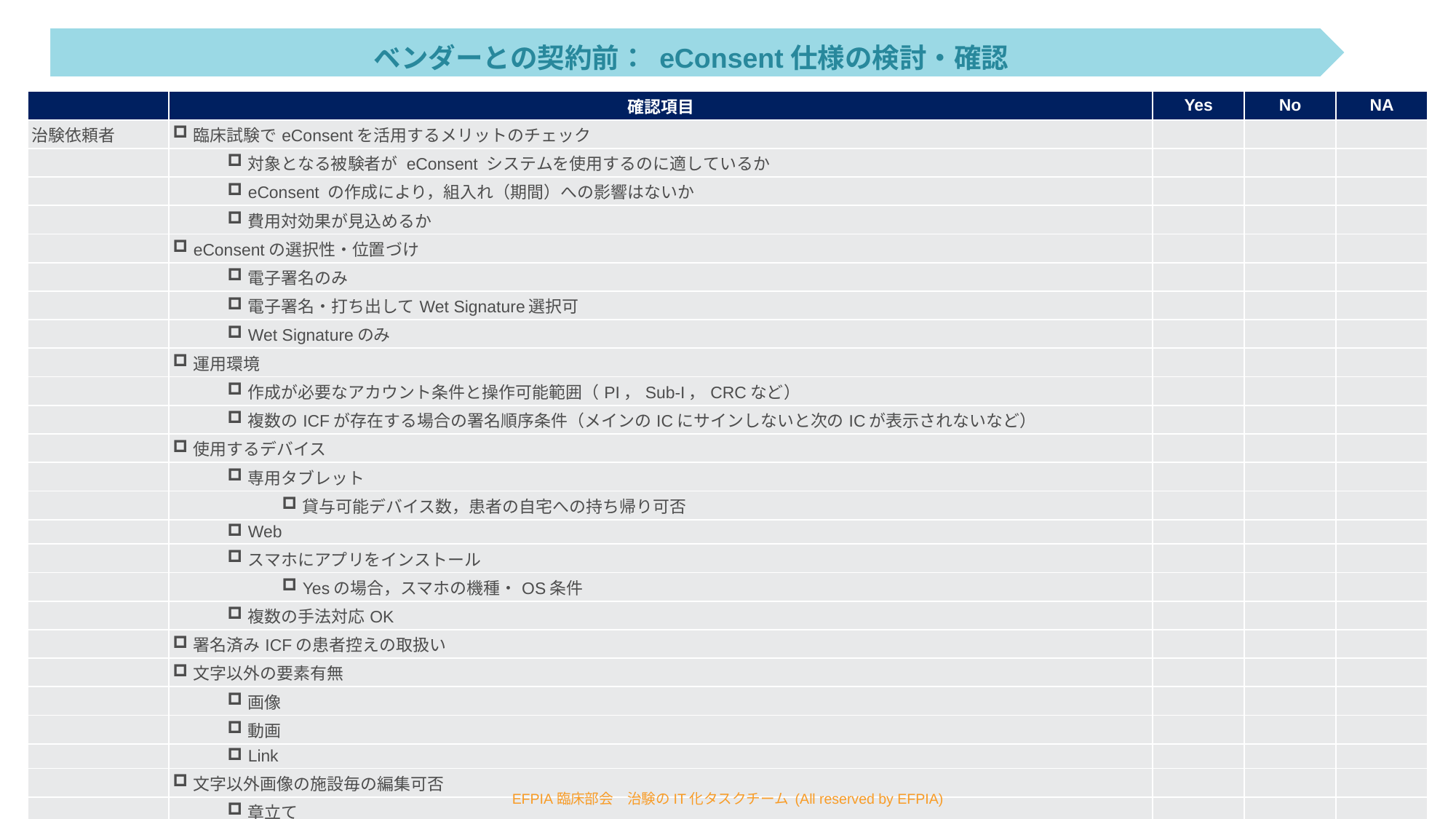

ベンダーとの契約前： eConsent仕様の検討・確認
|  | 確認項目 | Yes | No | NA |
| --- | --- | --- | --- | --- |
| 治験依頼者 | 臨床試験でeConsentを活用するメリットのチェック |  |  |  |
|  | 対象となる被験者が eConsent システムを使用するのに適しているか |  |  |  |
|  | eConsent の作成により，組入れ（期間）への影響はないか |  |  |  |
|  | 費用対効果が見込めるか |  |  |  |
|  | eConsentの選択性・位置づけ |  |  |  |
|  | 電子署名のみ |  |  |  |
|  | 電子署名・打ち出してWet Signature選択可 |  |  |  |
|  | Wet Signatureのみ |  |  |  |
|  | 運用環境 |  |  |  |
|  | 作成が必要なアカウント条件と操作可能範囲（PI，Sub-I，CRCなど） |  |  |  |
|  | 複数のICFが存在する場合の署名順序条件（メインのICにサインしないと次のICが表示されないなど） |  |  |  |
|  | 使用するデバイス |  |  |  |
|  | 専用タブレット |  |  |  |
|  | 貸与可能デバイス数，患者の自宅への持ち帰り可否 |  |  |  |
|  | Web |  |  |  |
|  | スマホにアプリをインストール |  |  |  |
|  | Yesの場合，スマホの機種・OS条件 |  |  |  |
|  | 複数の手法対応OK |  |  |  |
|  | 署名済みICFの患者控えの取扱い |  |  |  |
|  | 文字以外の要素有無 |  |  |  |
|  | 画像 |  |  |  |
|  | 動画 |  |  |  |
|  | Link |  |  |  |
|  | 文字以外画像の施設毎の編集可否 |  |  |  |
|  | 章立て |  |  |  |
|  | 画像の追加・編集 |  |  |  |
|  | 動画の追加・編集（字幕追加可否含む） |  |  |  |

EFPIA臨床部会　治験のIT化タスクチーム (All reserved by EFPIA)